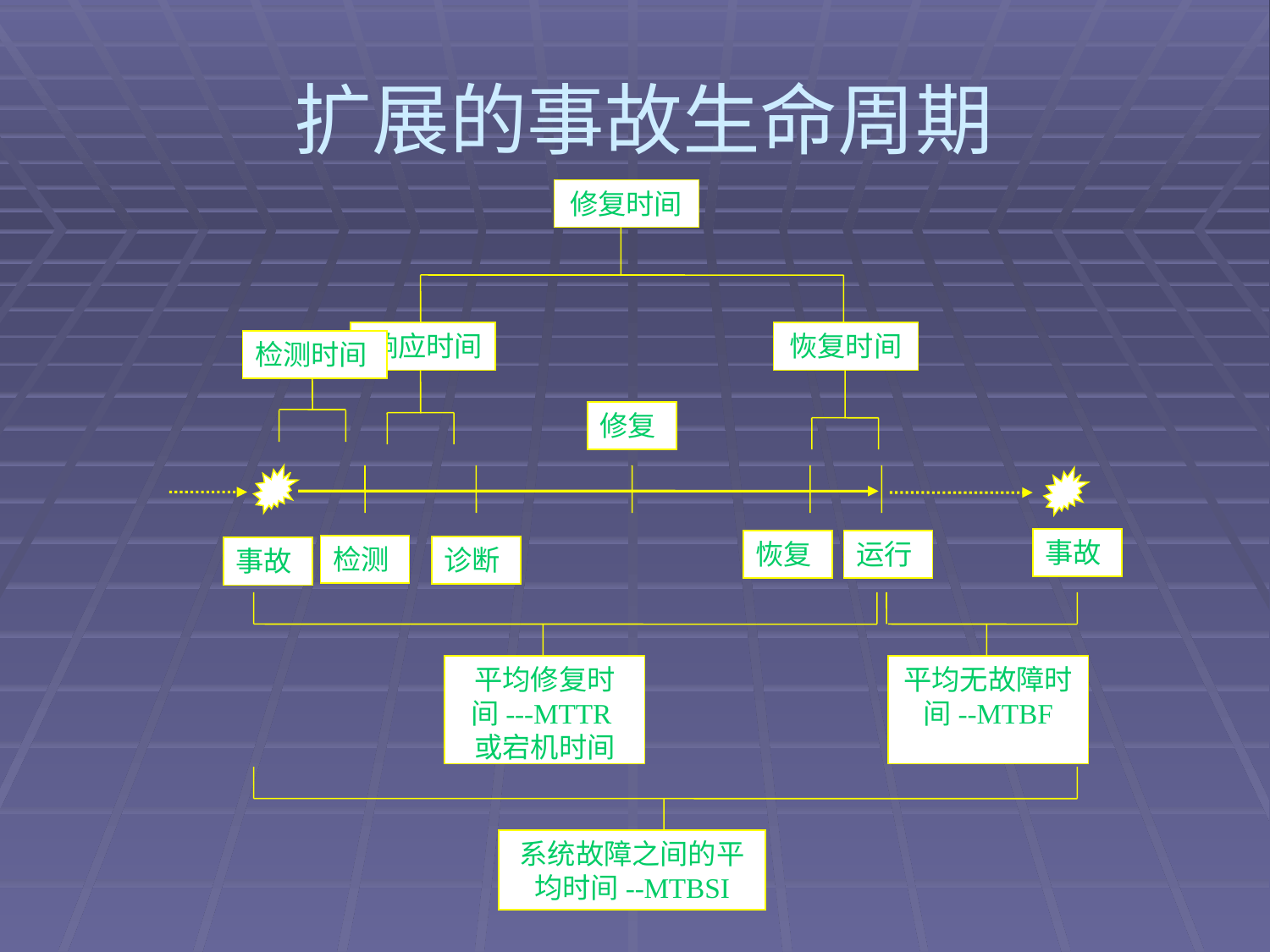

# 扩展的事故生命周期
修复时间

响应时间
恢复时间
检测时间

修复

事故
恢复
运行
检测
诊断
事故

平均修复时间---MTTR或宕机时间
平均无故障时间--MTBF

系统故障之间的平均时间--MTBSI